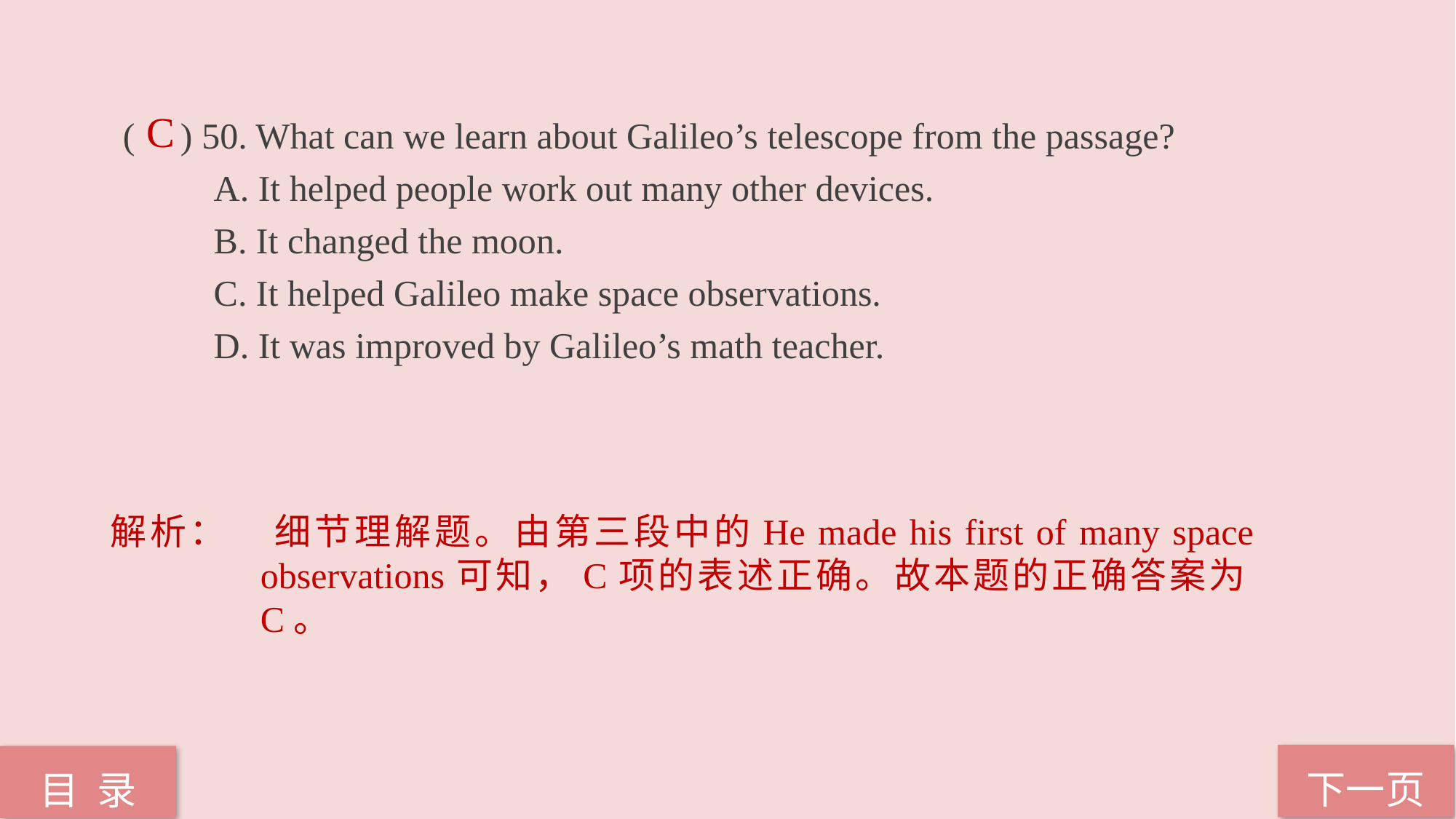

(     ) 50. What can we learn about Galileo’s telescope from the passage?
          A. It helped people work out many other devices.
          B. It changed the moon.
          C. It helped Galileo make space observations.
          D. It was improved by Galileo’s math teacher.
C
解析：	细节理解题。由第三段中的He made his first of many space observations可知，C项的表述正确。故本题的正确答案为C。